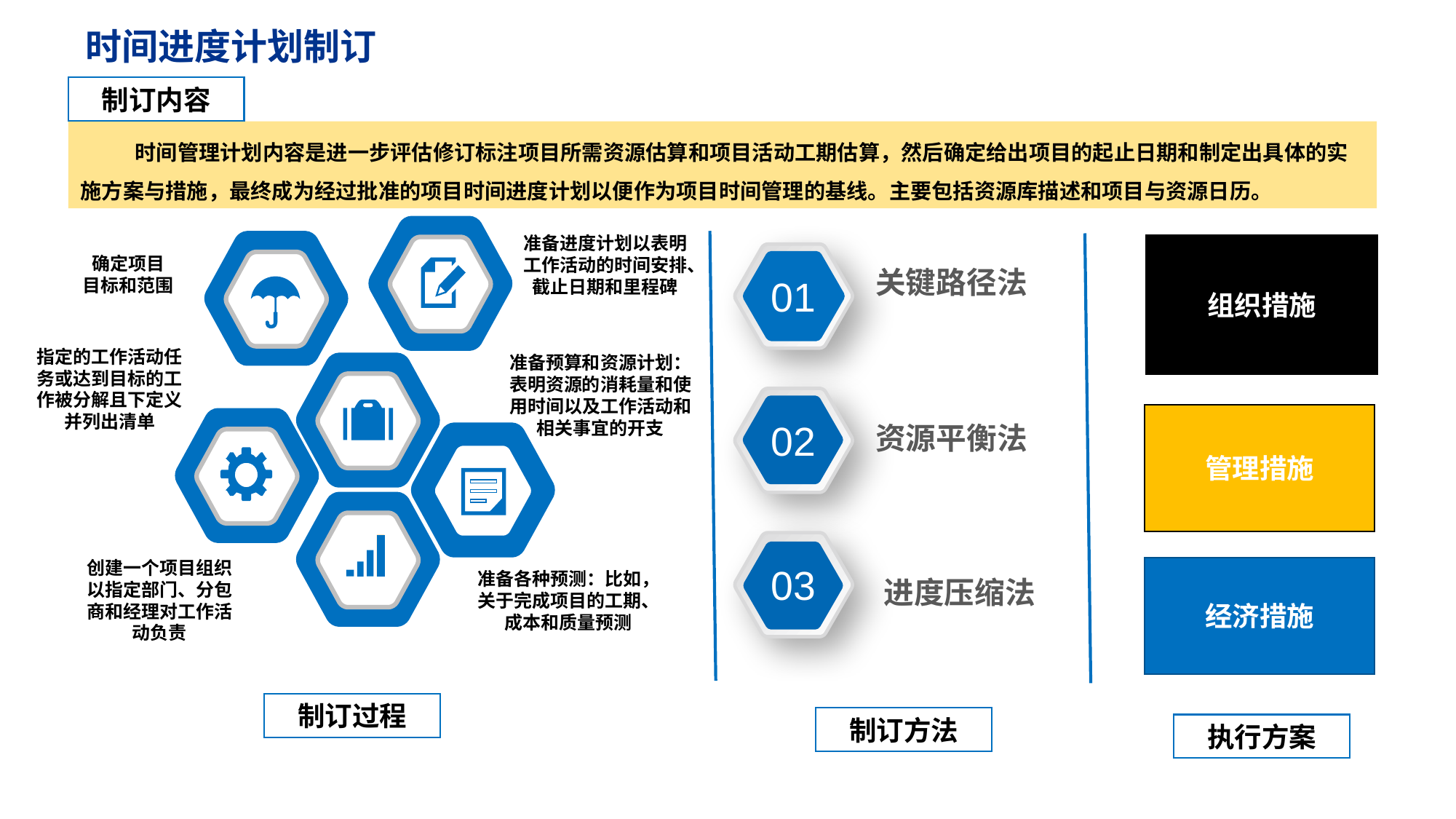

时间进度计划制订
制订内容
时间管理计划内容是进一步评估修订标注项目所需资源估算和项目活动工期估算，然后确定给出项目的起止日期和制定出具体的实施方案与措施，最终成为经过批准的项目时间进度计划以便作为项目时间管理的基线。主要包括资源库描述和项目与资源日历。

准备进度计划以表明工作活动的时间安排、截止日期和里程碑
组织措施

01
确定项目
目标和范围
关键路径法
指定的工作活动任务或达到目标的工作被分解且下定义并列出清单
准备预算和资源计划：表明资源的消耗量和使用时间以及工作活动和相关事宜的开支

02
管理措施
资源平衡法

03
创建一个项目组织以指定部门、分包商和经理对工作活动负责
经济措施
准备各种预测：比如，关于完成项目的工期、成本和质量预测
进度压缩法
点击请替换文字内容
制订过程
制订方法
执行方案